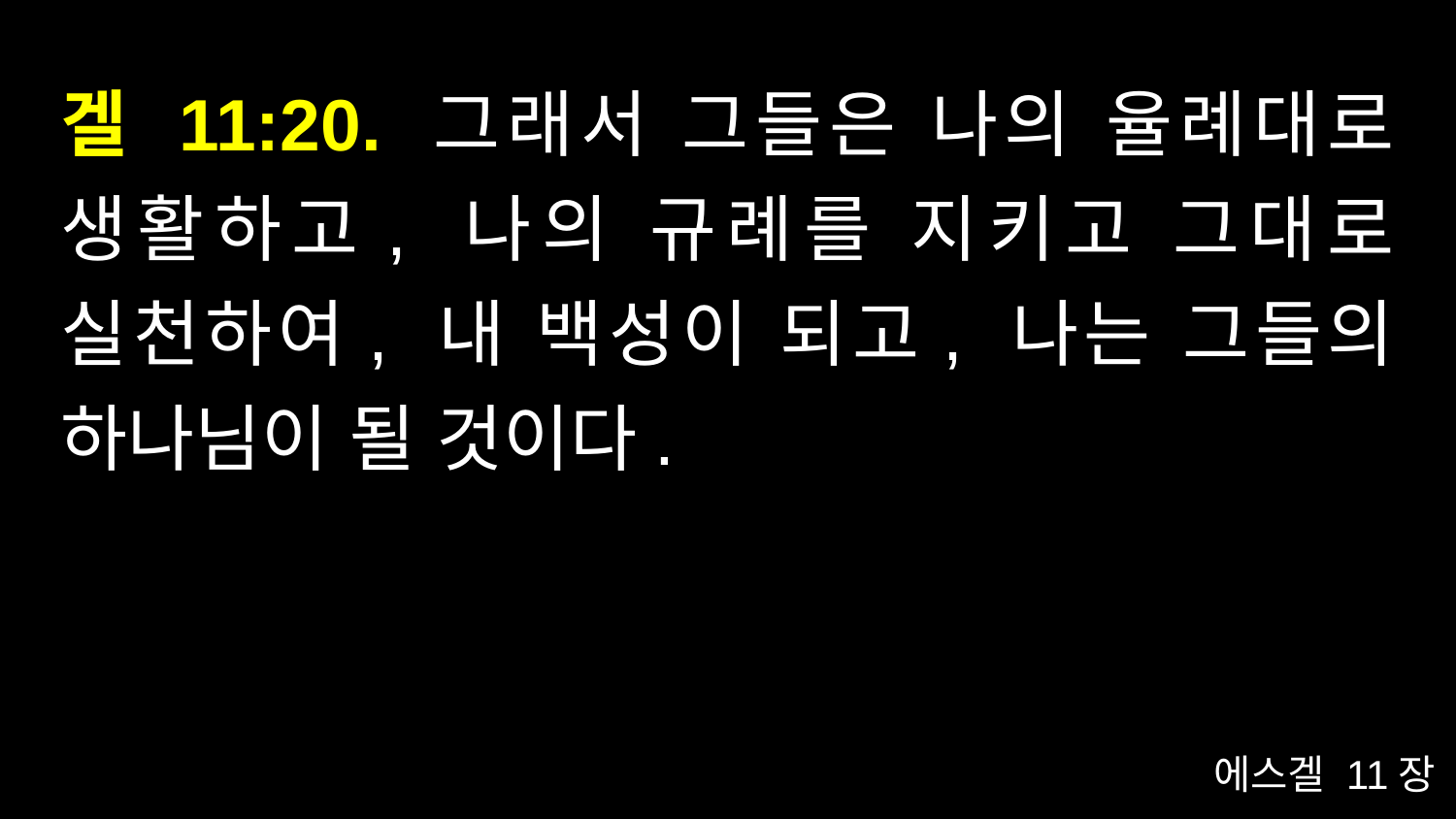

# 겔 11:20. 그래서 그들은 나의 율례대로 생활하고, 나의 규례를 지키고 그대로 실천하여, 내 백성이 되고, 나는 그들의 하나님이 될 것이다.
에스겔 11장